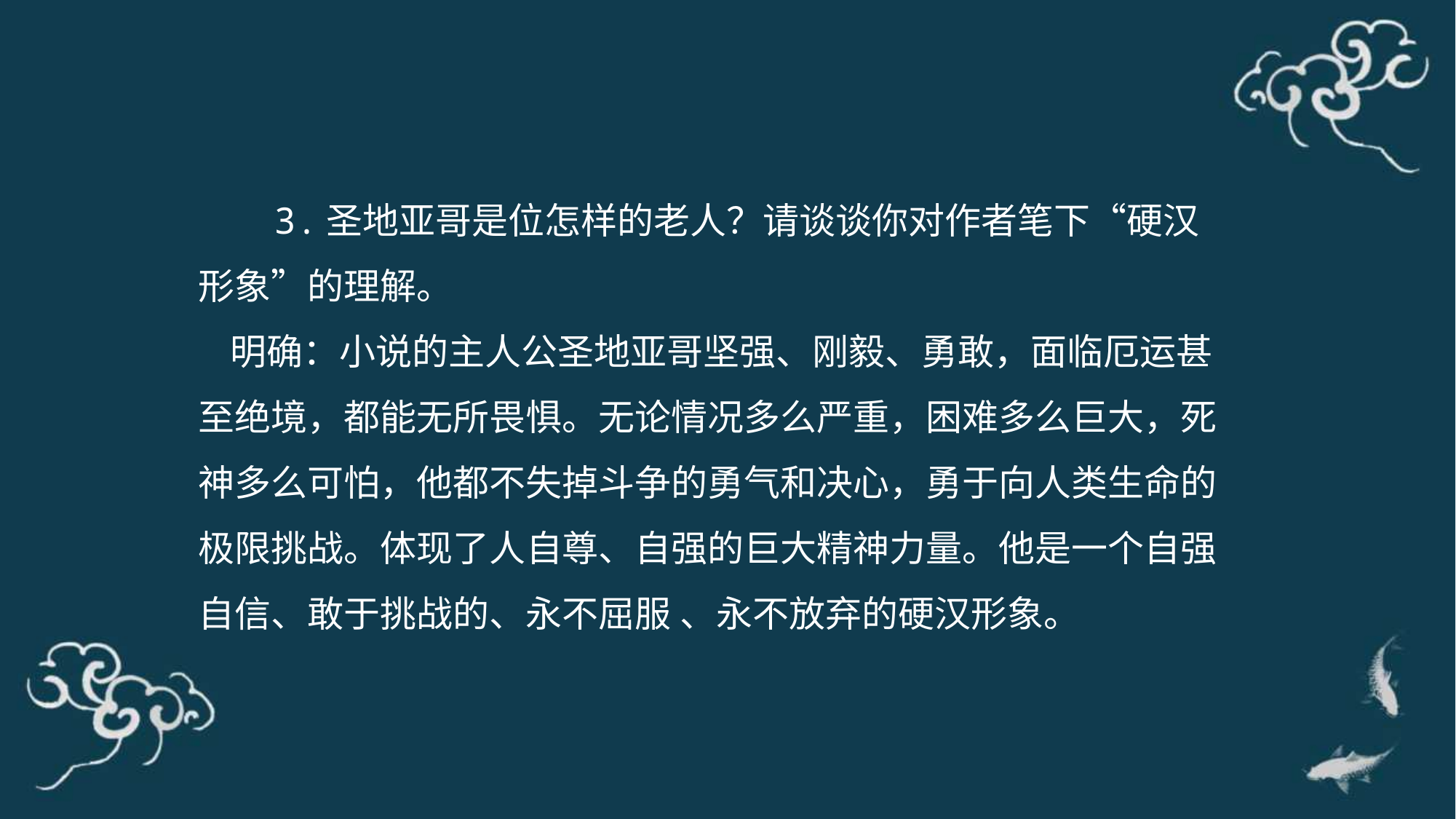

3.圣地亚哥是位怎样的老人？请谈谈你对作者笔下“硬汉形象”的理解。
明确：小说的主人公圣地亚哥坚强、刚毅、勇敢，面临厄运甚至绝境，都能无所畏惧。无论情况多么严重，困难多么巨大，死神多么可怕，他都不失掉斗争的勇气和决心，勇于向人类生命的极限挑战。体现了人自尊、自强的巨大精神力量。他是一个自强自信、敢于挑战的、永不屈服 、永不放弃的硬汉形象。